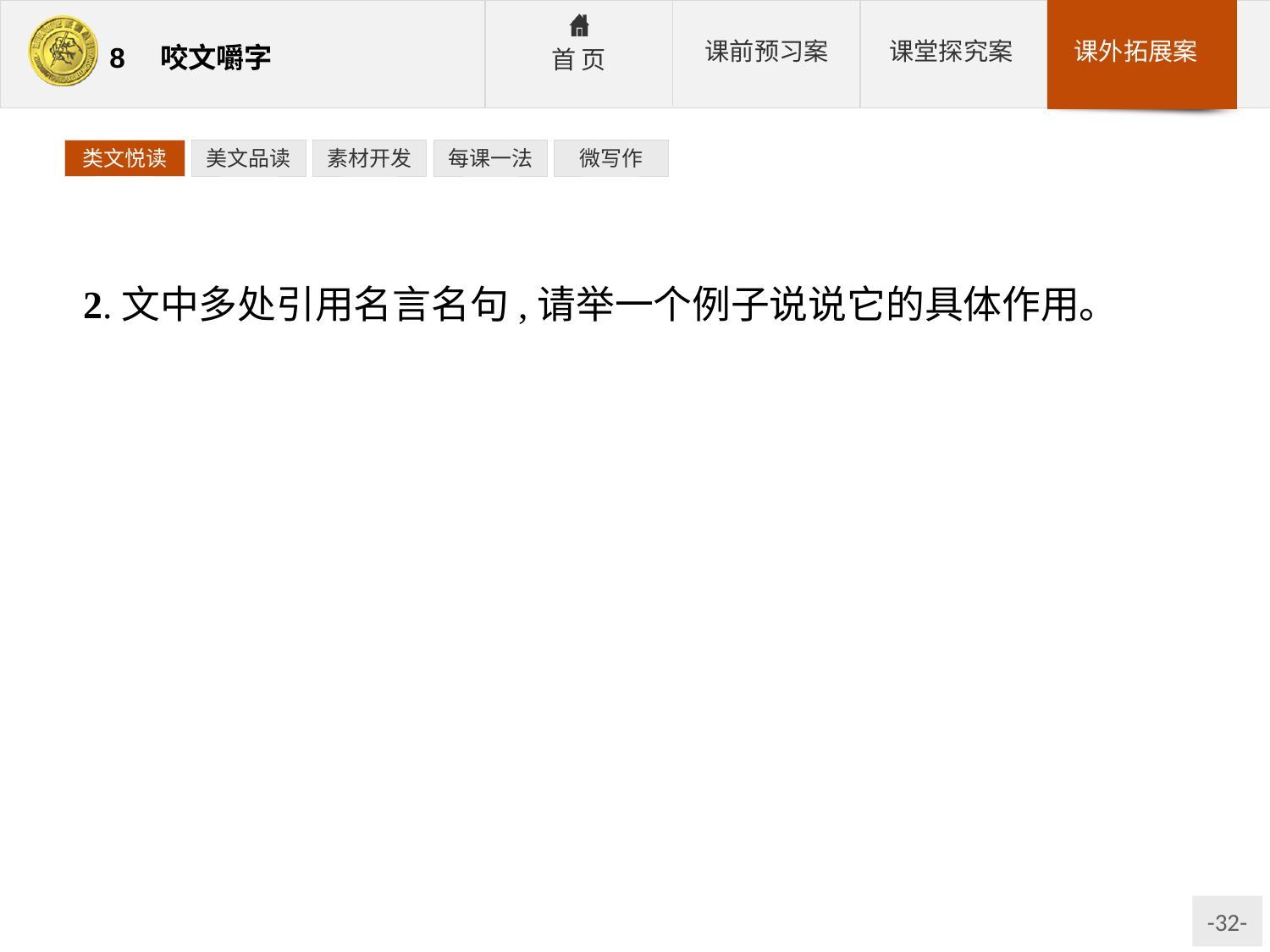

类文悦读
美文品读
素材开发
每课一法
微写作
2.文中多处引用名言名句,请举一个例子说说它的具体作用。
答案示例:第1段引用孔子“知之者不如好之者,好之者不如乐之者”的话,引出了作者关于文艺欣赏的不同见解。第5段引用孔子“登东山而小鲁,登泰山而小天下”的话,说明研究文学也像估计山的大小一样,比较资料愈丰富,透视愈正确,鉴别力也就愈可靠的道理。第6段引用华兹华斯“一个诗人不仅要创造作品,还要创造能欣赏那种作品的趣味”的话,引出不仅是作者,包括读者也须时常创造文学趣味,使趣味广泛而鲜活。